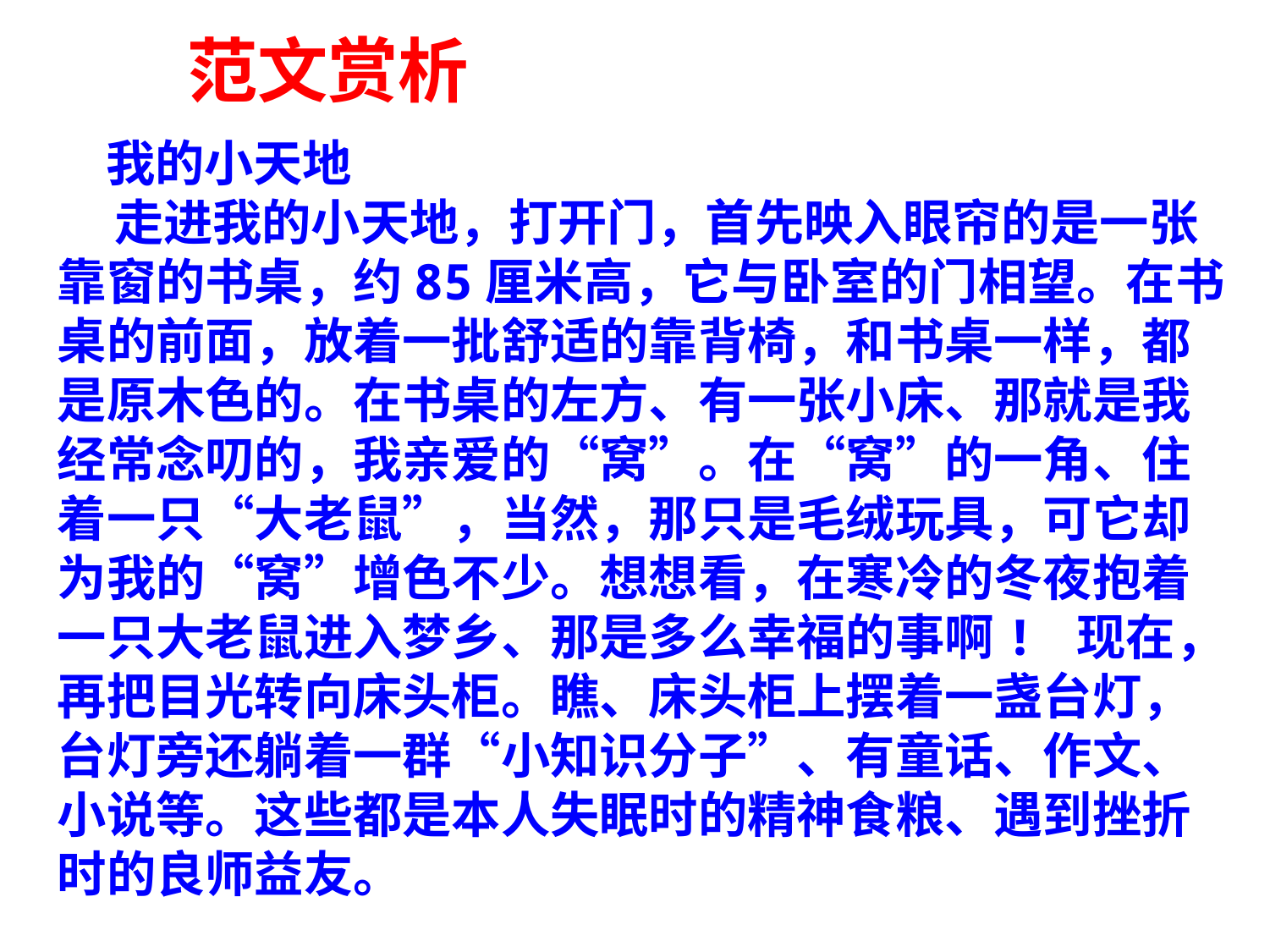

范文赏析
    我的小天地
    走进我的小天地，打开门，首先映入眼帘的是一张靠窗的书桌，约85厘米高，它与卧室的门相望。在书桌的前面，放着一批舒适的靠背椅，和书桌一样，都是原木色的。在书桌的左方、有一张小床、那就是我经常念叨的，我亲爱的“窝”。在“窝”的一角、住着一只“大老鼠”，当然，那只是毛绒玩具，可它却为我的“窝”增色不少。想想看，在寒冷的冬夜抱着一只大老鼠进入梦乡、那是多么幸福的事啊! 现在，再把目光转向床头柜。瞧、床头柜上摆着一盏台灯，台灯旁还躺着一群“小知识分子”、有童话、作文、小说等。这些都是本人失眠时的精神食粮、遇到挫折时的良师益友。